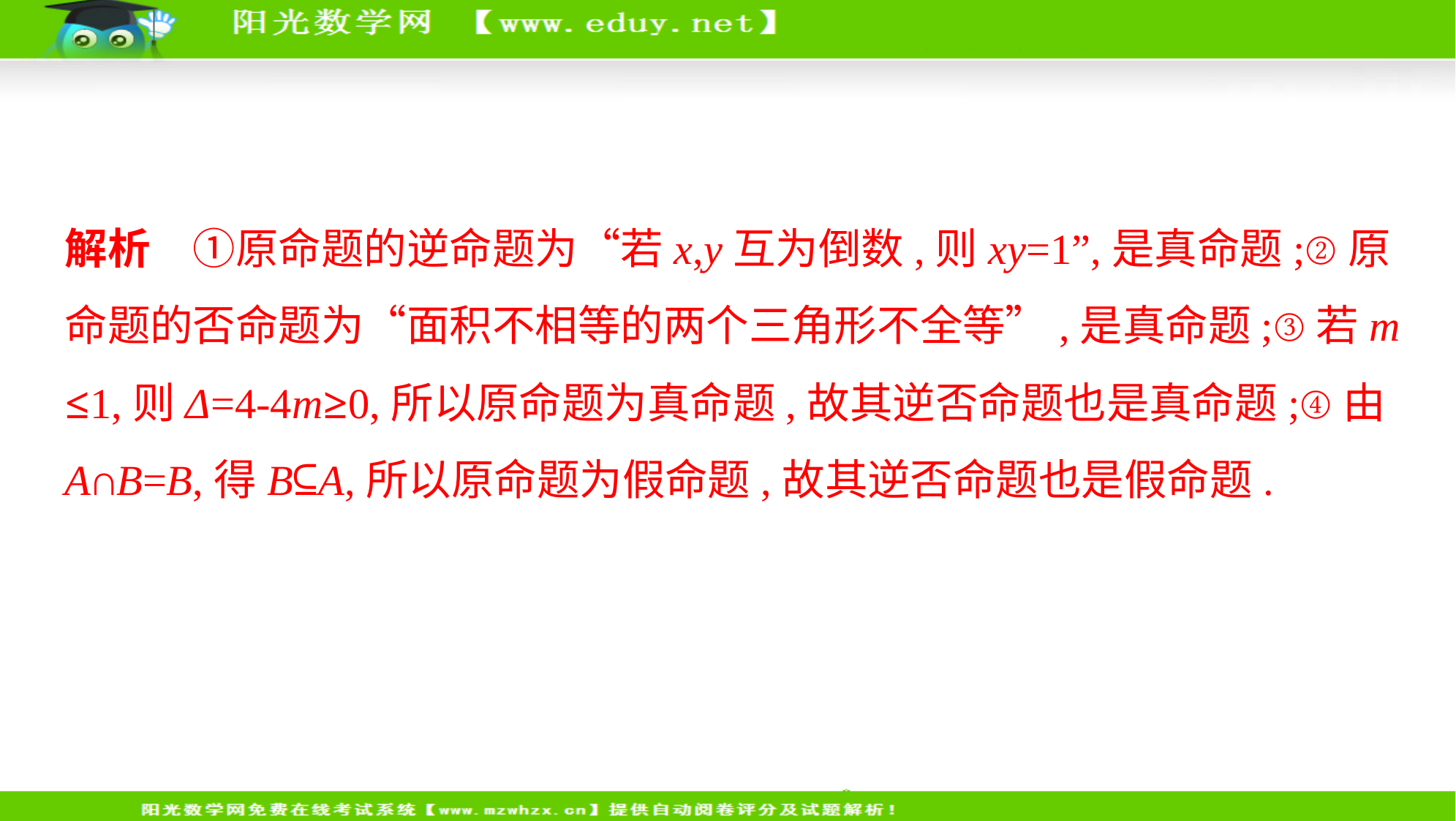

解析　①原命题的逆命题为“若x,y互为倒数,则xy=1”,是真命题;②原
命题的否命题为“面积不相等的两个三角形不全等”,是真命题;③若m
≤1,则Δ=4-4m≥0,所以原命题为真命题,故其逆否命题也是真命题;④由
A∩B=B,得B⊆A,所以原命题为假命题,故其逆否命题也是假命题.